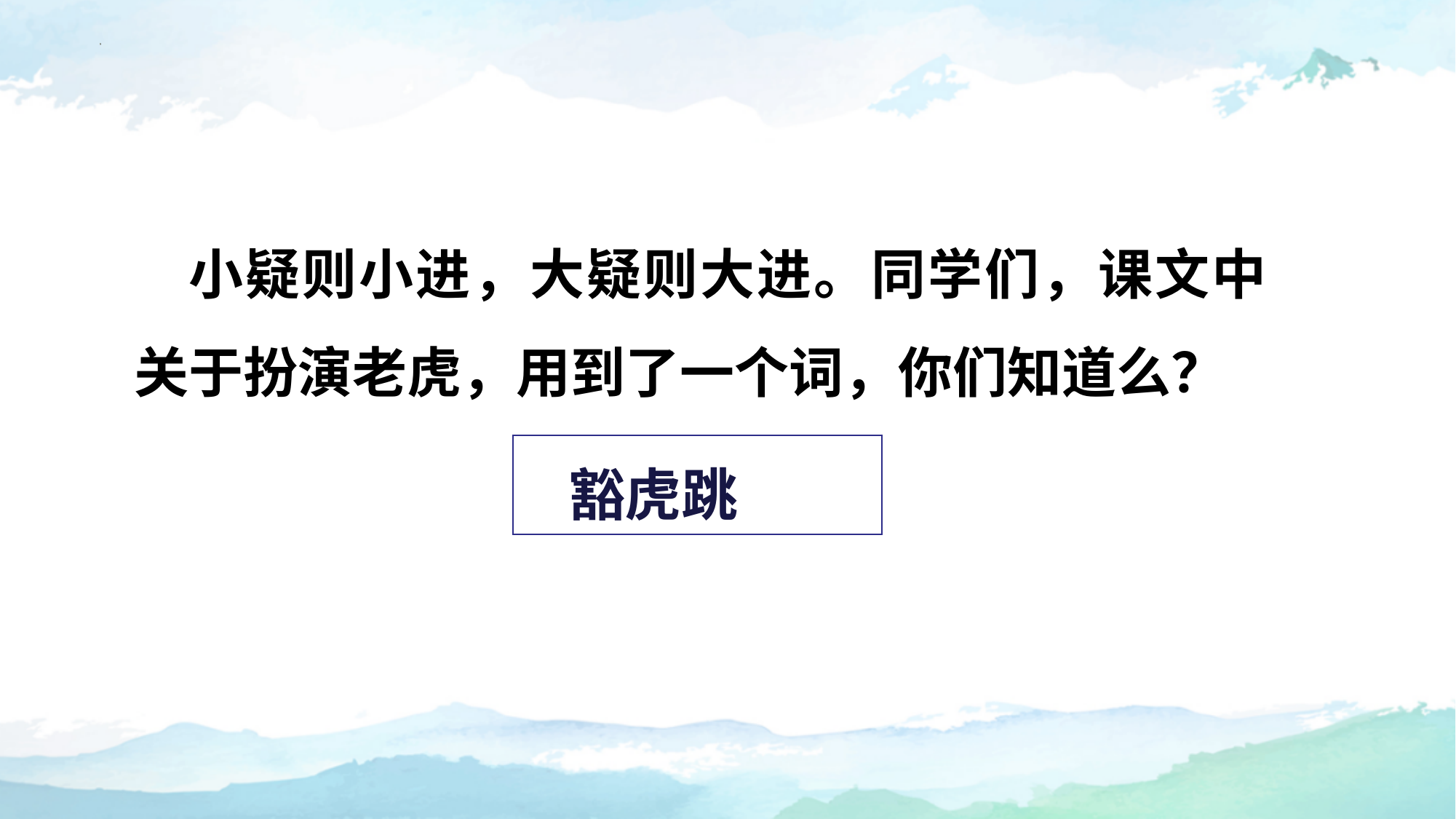

小疑则小进，大疑则大进。同学们，课文中关于扮演老虎，用到了一个词，你们知道么？
  豁虎跳